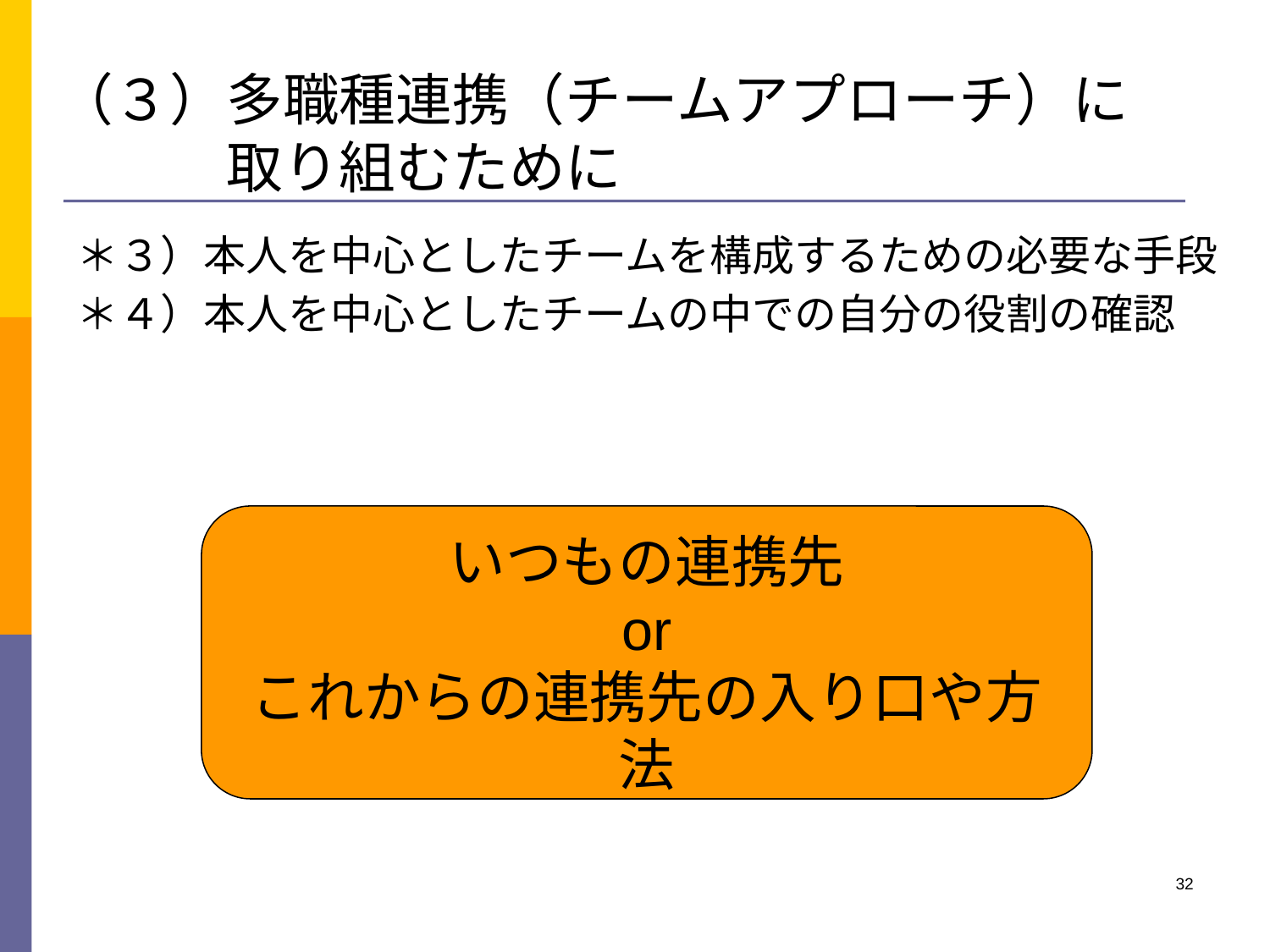

# （３）多職種連携（チームアプローチ）に 　　　取り組むために
＊３）本人を中心としたチームを構成するための必要な手段
＊４）本人を中心としたチームの中での自分の役割の確認

いつもの連携先
or
これからの連携先の入り口や方法
32